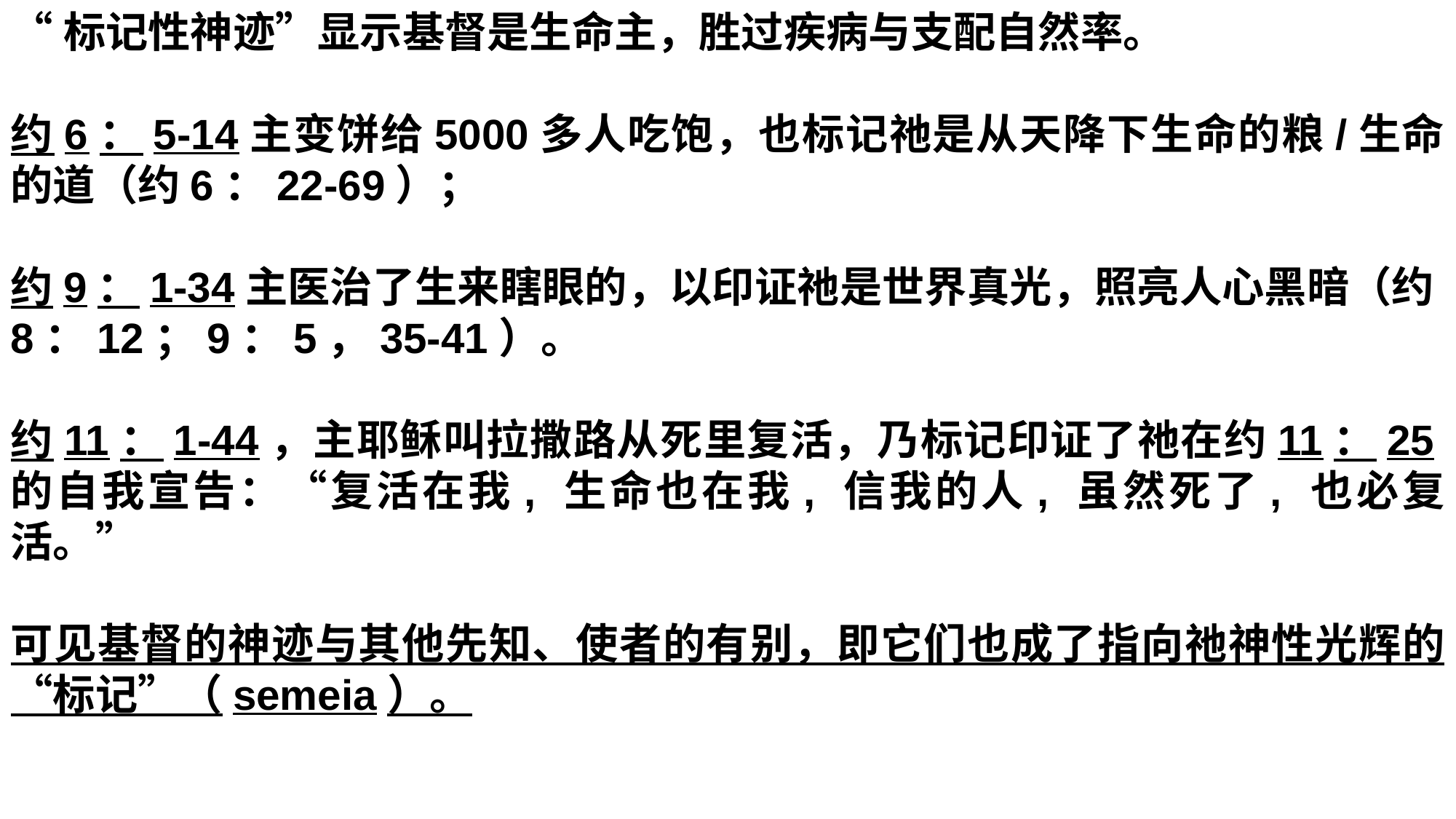

“标记性神迹”显示基督是生命主，胜过疾病与支配自然率。

约6：5-14主变饼给5000多人吃饱，也标记祂是从天降下生命的粮/生命的道（约6：22-69）；

约9：1-34主医治了生来瞎眼的，以印证祂是世界真光，照亮人心黑暗（约8：12；9：5，35-41）。

约11：1-44，主耶稣叫拉撒路从死里复活，乃标记印证了祂在约11：25的自我宣告：“复活在我, 生命也在我, 信我的人, 虽然死了, 也必复活。”

可见基督的神迹与其他先知、使者的有别，即它们也成了指向祂神性光辉的“标记”（semeia）。